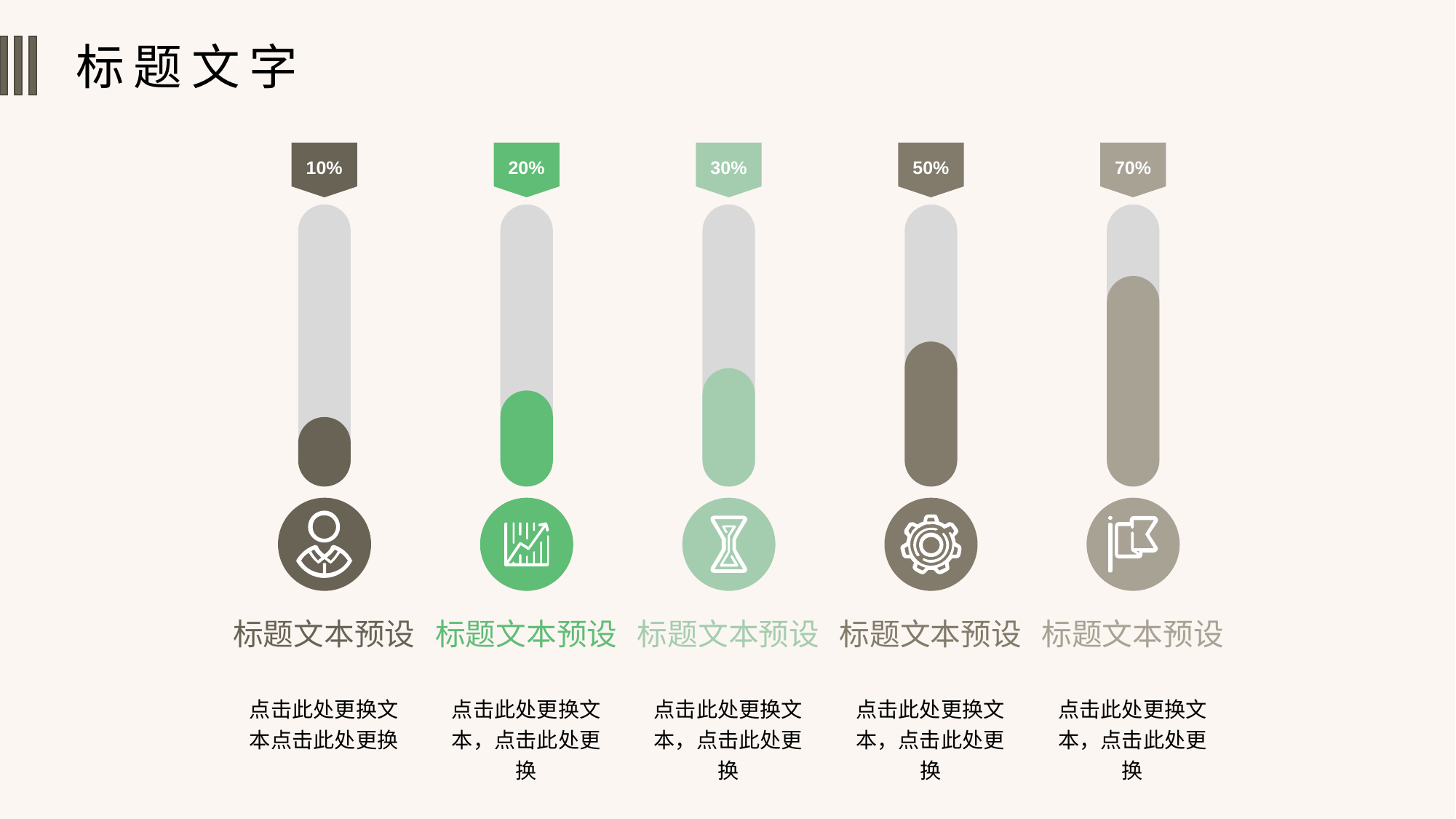

标题文字

10%
20%
30%
50%
70%

标题文本预设
点击此处更换文本点击此处更换
标题文本预设
点击此处更换文本，点击此处更换
标题文本预设
点击此处更换文本，点击此处更换
标题文本预设
点击此处更换文本，点击此处更换
标题文本预设
点击此处更换文本，点击此处更换